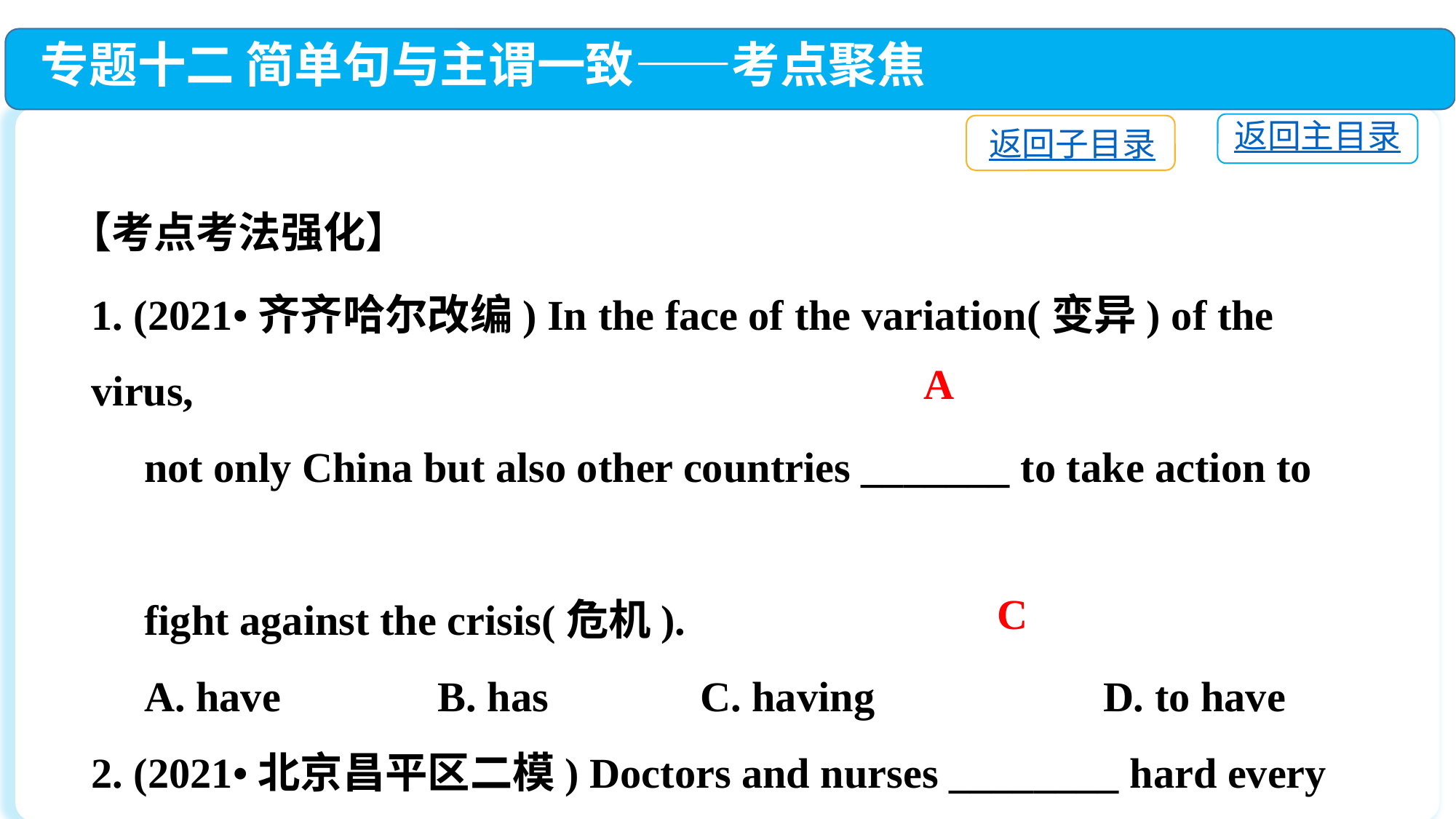

专题十二 简单句与主谓一致——考点聚焦

返回主目录

返回子目录
【考点考法强化】
1. (2021•齐齐哈尔改编) In the face of the variation(变异) of the virus,
     not only China but also other countries _______ to take action to
     fight against the crisis(危机).
     A. have　　　 B. has	      C. having　　	  D. to have
2. (2021•北京昌平区二模) Doctors and nurses ________ hard every
     day to fight against the illness.
     A. works	          B. working         C. work	  D. have worked
A
C